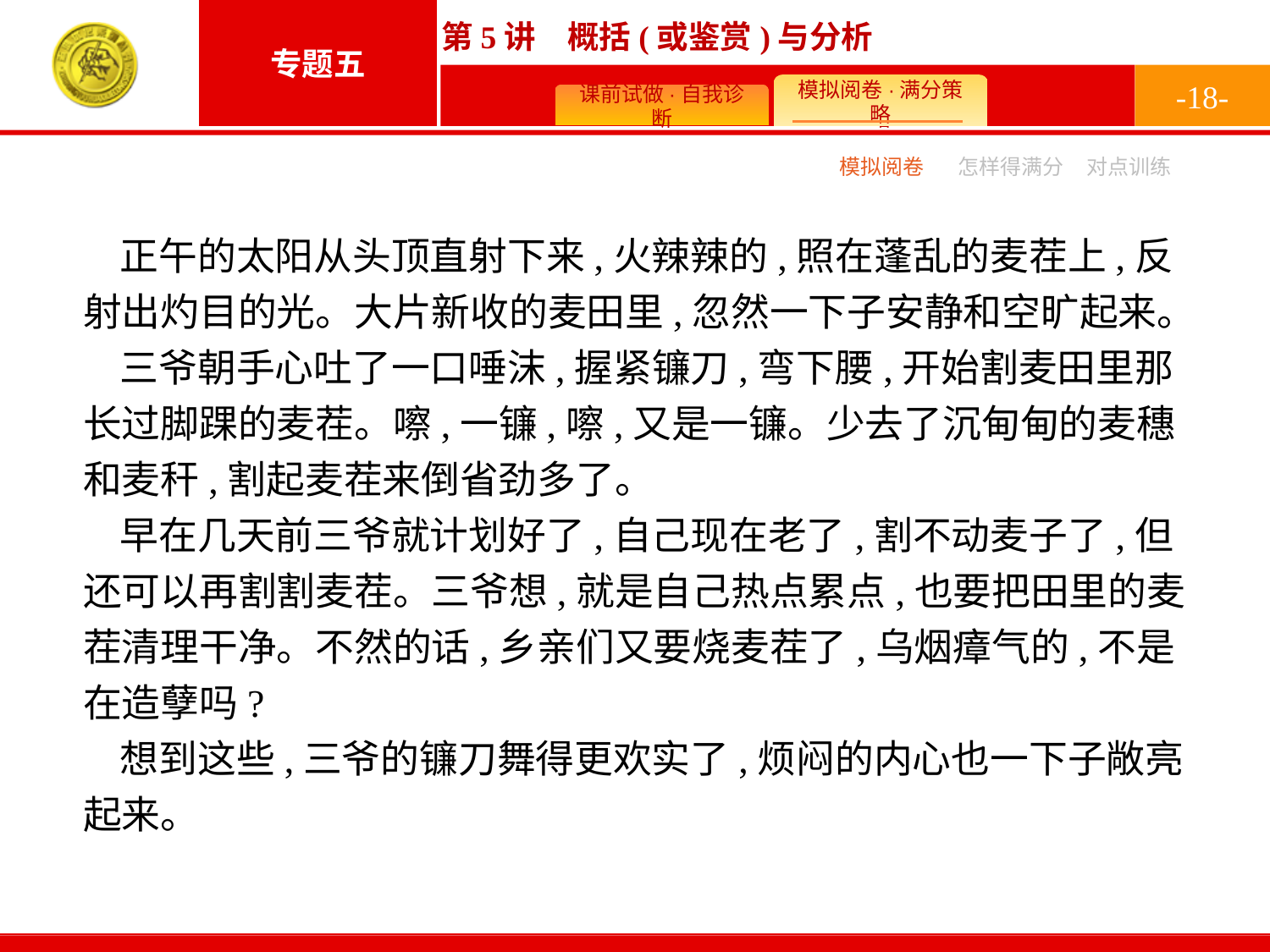

-18-
模拟阅卷
怎样得满分
对点训练
正午的太阳从头顶直射下来,火辣辣的,照在蓬乱的麦茬上,反射出灼目的光。大片新收的麦田里,忽然一下子安静和空旷起来。
三爷朝手心吐了一口唾沫,握紧镰刀,弯下腰,开始割麦田里那长过脚踝的麦茬。嚓,一镰,嚓,又是一镰。少去了沉甸甸的麦穗和麦秆,割起麦茬来倒省劲多了。
早在几天前三爷就计划好了,自己现在老了,割不动麦子了,但还可以再割割麦茬。三爷想,就是自己热点累点,也要把田里的麦茬清理干净。不然的话,乡亲们又要烧麦茬了,乌烟瘴气的,不是在造孽吗?
想到这些,三爷的镰刀舞得更欢实了,烦闷的内心也一下子敞亮起来。